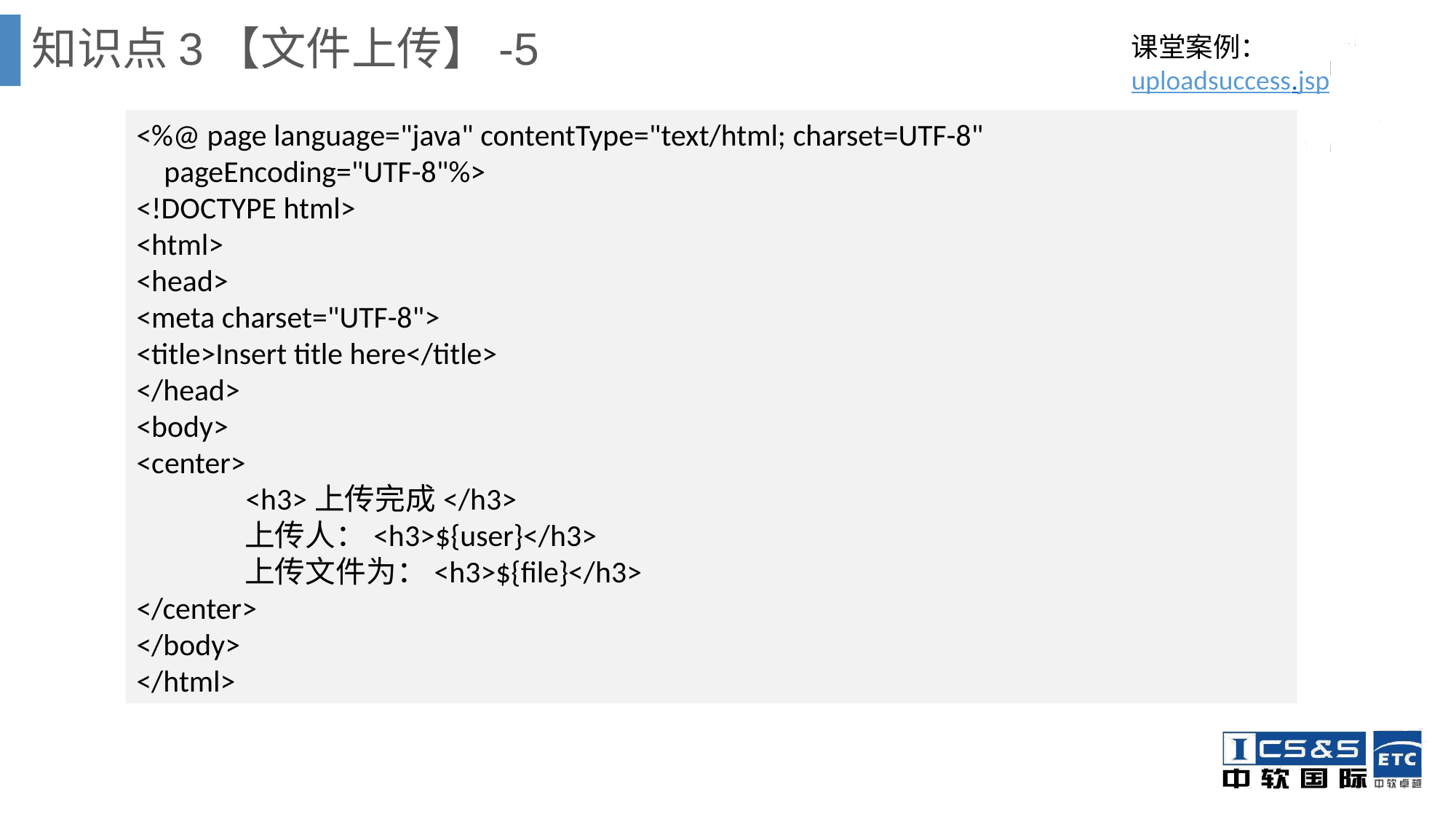

知识点3【文件上传】-5
课堂案例：
uploadsuccess.jsp
<%@ page language="java" contentType="text/html; charset=UTF-8"
    pageEncoding="UTF-8"%>
<!DOCTYPE html>
<html>
<head>
<meta charset="UTF-8">
<title>Insert title here</title>
</head>
<body>
<center>
	<h3>上传完成</h3>
               上传人：<h3>${user}</h3>
               上传文件为：<h3>${file}</h3>
</center>
</body>
</html>